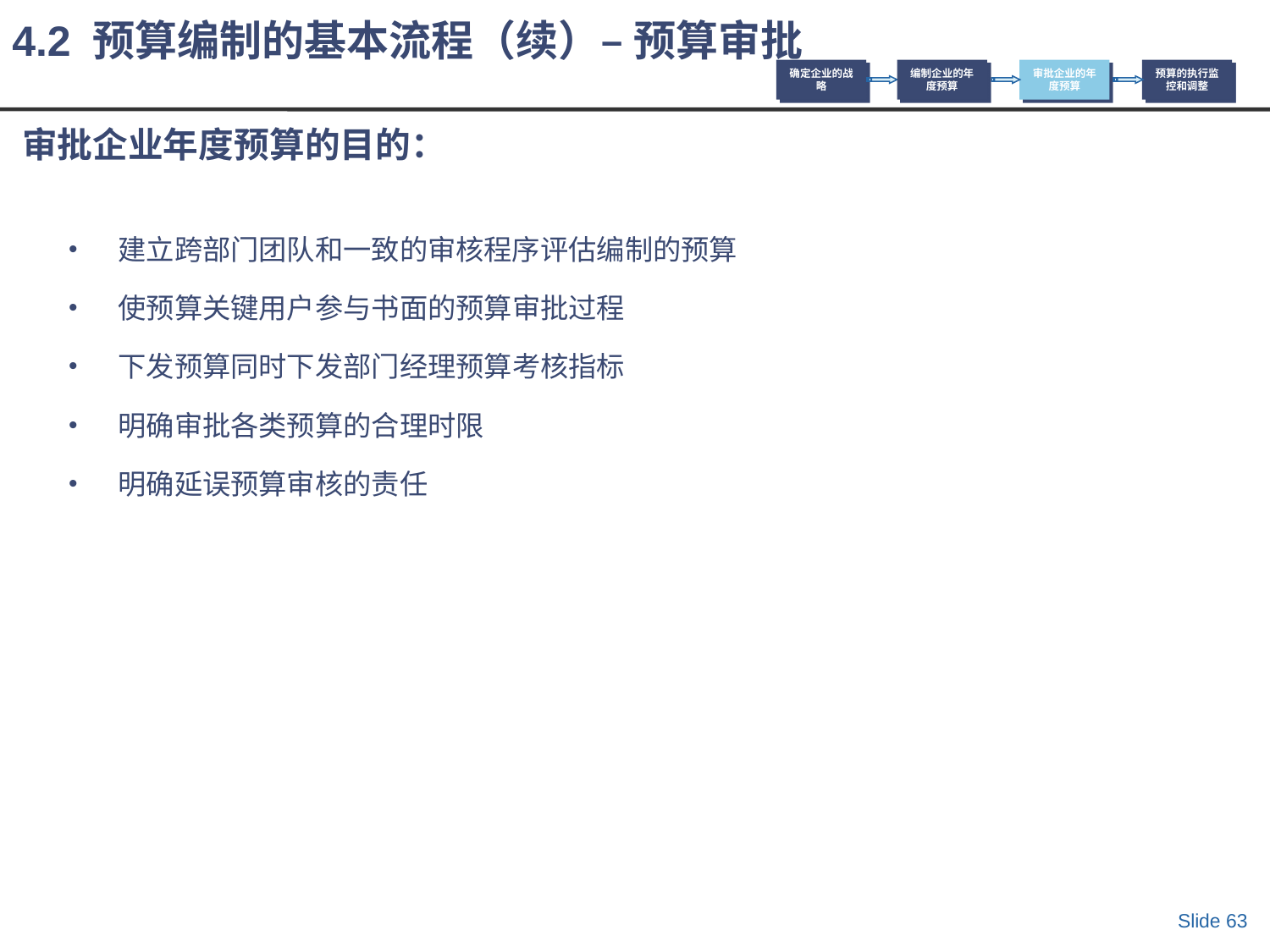

4.2 预算编制的基本流程（续）– 预算审批
确定企业的战略
编制企业的年度预算
审批企业的年度预算
预算的执行监控和调整

# 审批企业年度预算的目的：
建立跨部门团队和一致的审核程序评估编制的预算
使预算关键用户参与书面的预算审批过程
下发预算同时下发部门经理预算考核指标
明确审批各类预算的合理时限
明确延误预算审核的责任
Slide 63